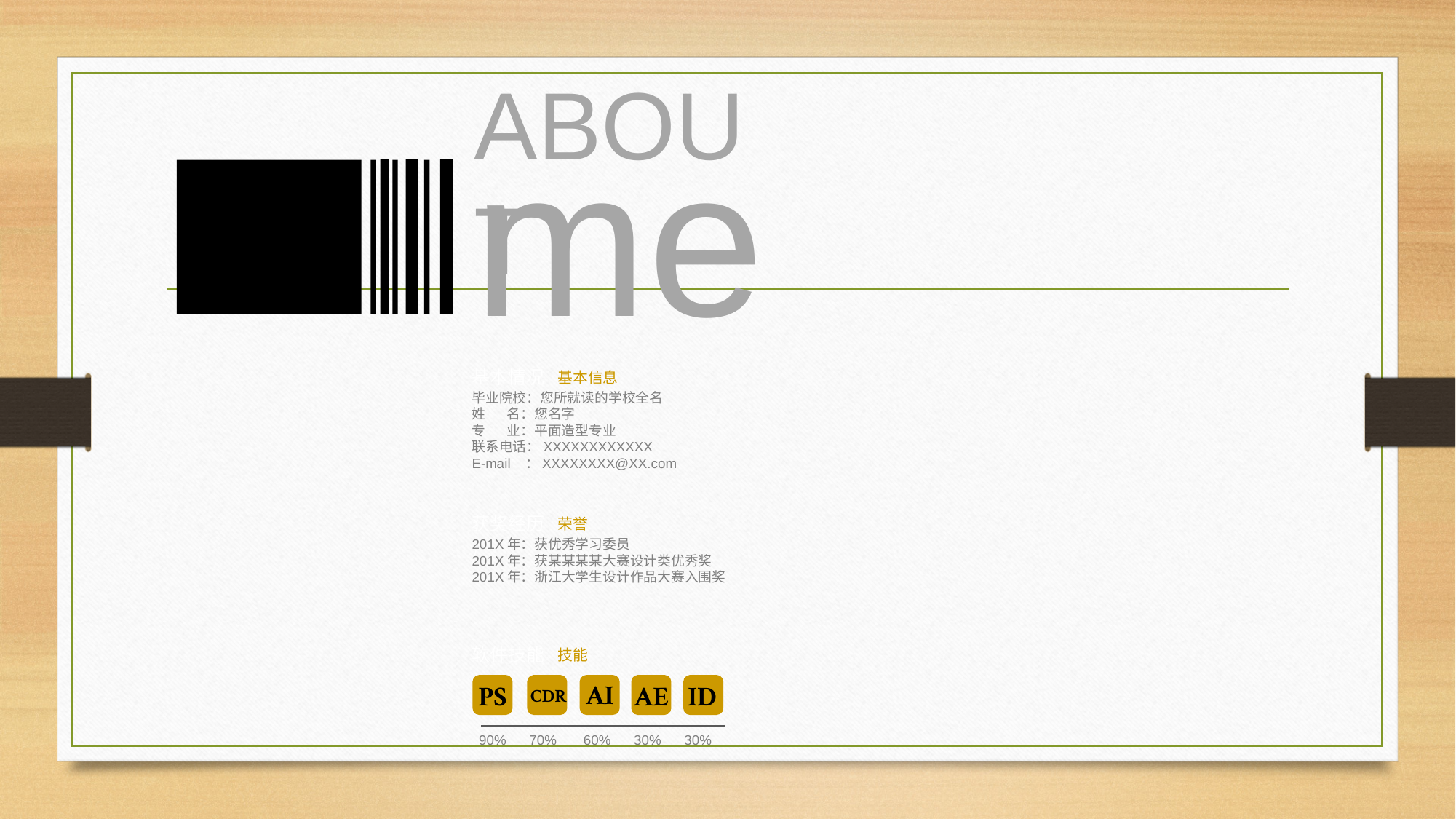

ABOUT
me

基本情况/
基本信息
毕业院校：您所就读的学校全名
姓       名：您名字
专       业：平面造型专业
联系电话：XXXXXXXXXXXX
E-mail   ：XXXXXXXX@XX.com
获奖经历/
荣誉
201X年：获优秀学习委员
201X年：获某某某某大赛设计类优秀奖
201X年：浙江大学生设计作品大赛入围奖
软件技能/
技能
AI

AE

PS

ID

CDR
90%      70%       60%      30%      30%